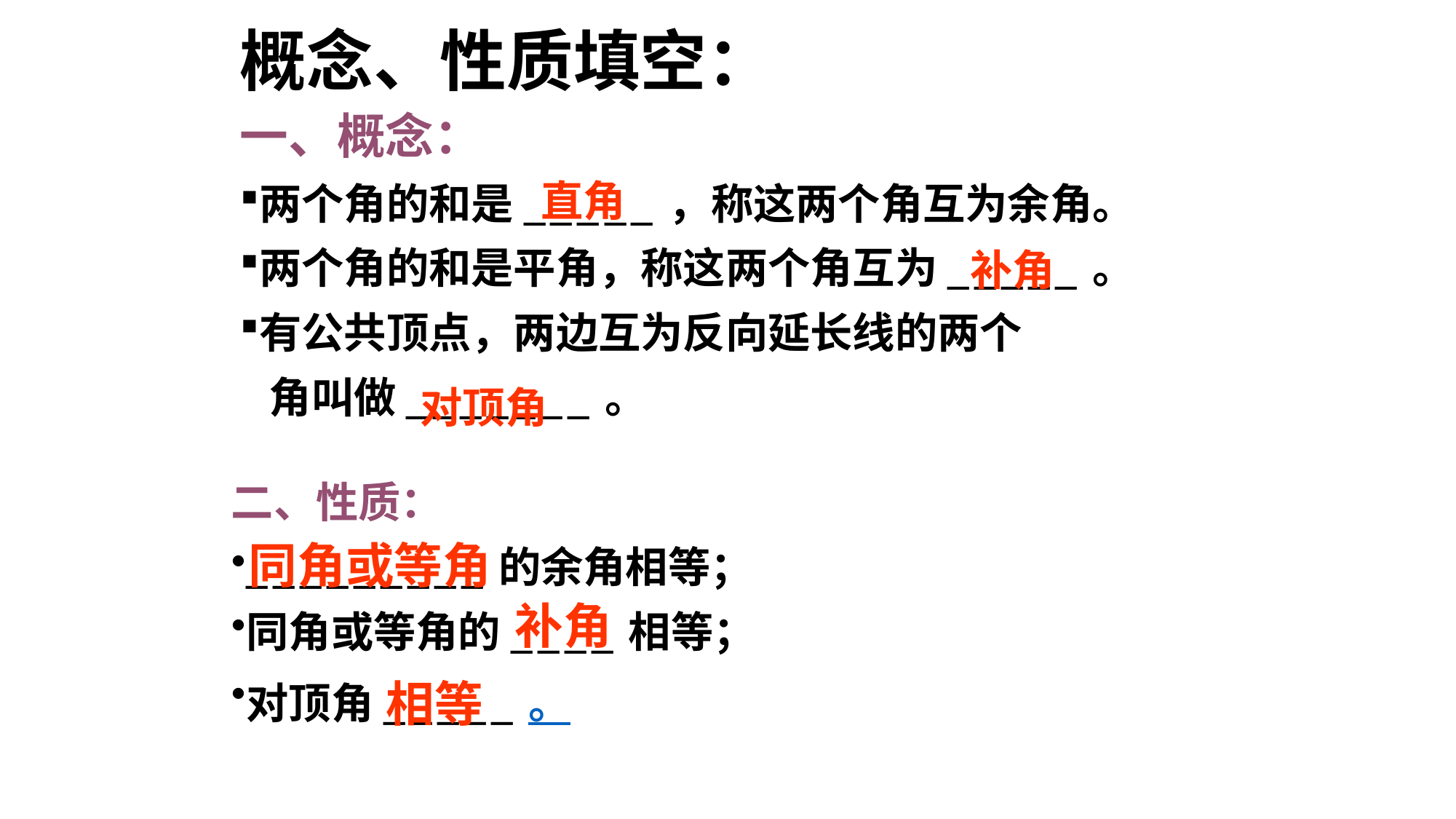

# 概念、性质填空：
一、概念：
两个角的和是_____，称这两个角互为余角。
两个角的和是平角，称这两个角互为_____。
有公共顶点，两边互为反向延长线的两个
  角叫做_______。
直角
补角
对顶角
二、性质：
_________的余角相等；
同角或等角的____相等；
对顶角_____。
同角或等角
补角
相等